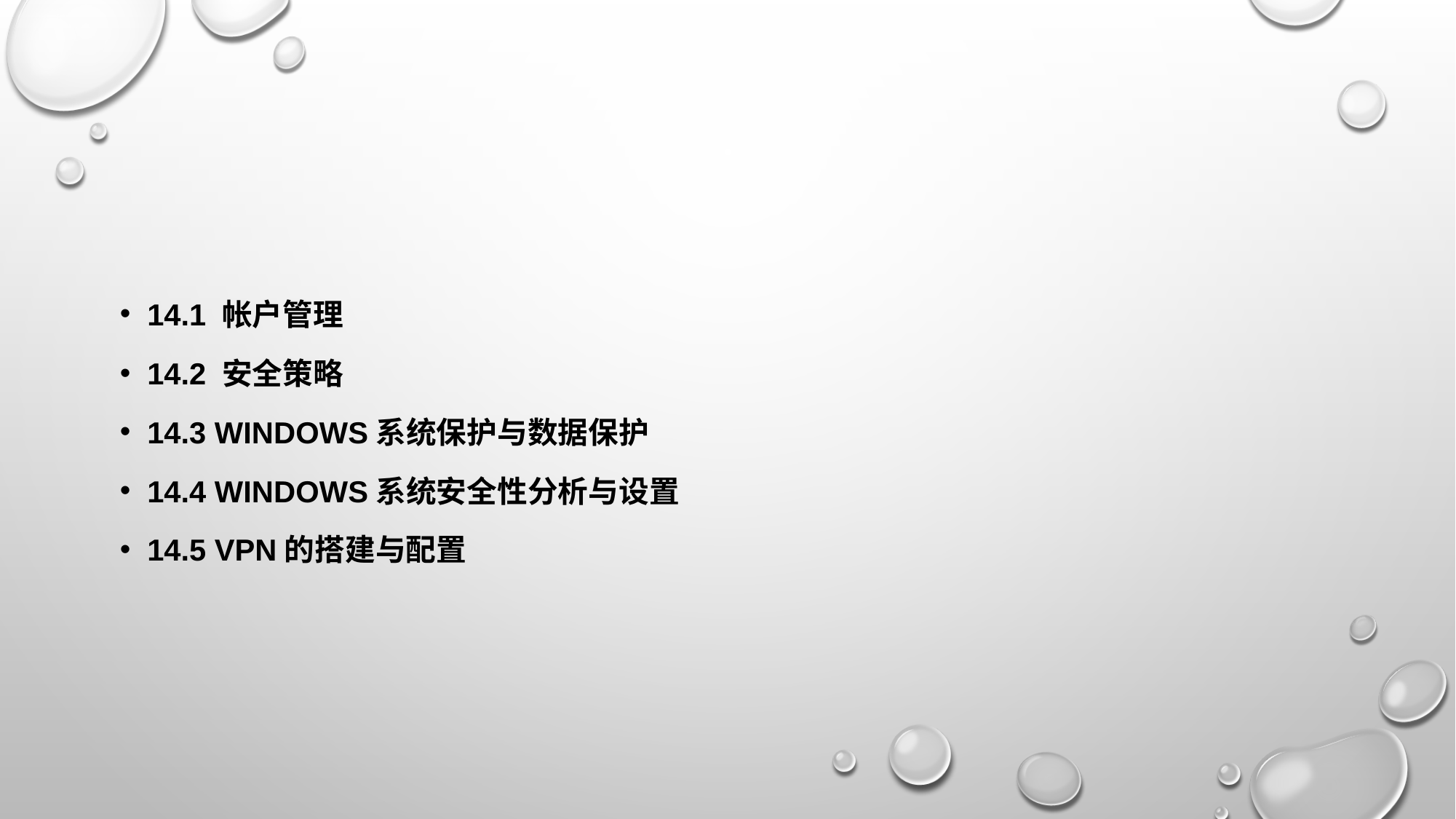

#
14.1 帐户管理
14.2 安全策略
14.3 Windows系统保护与数据保护
14.4 Windows系统安全性分析与设置
14.5 VPN的搭建与配置